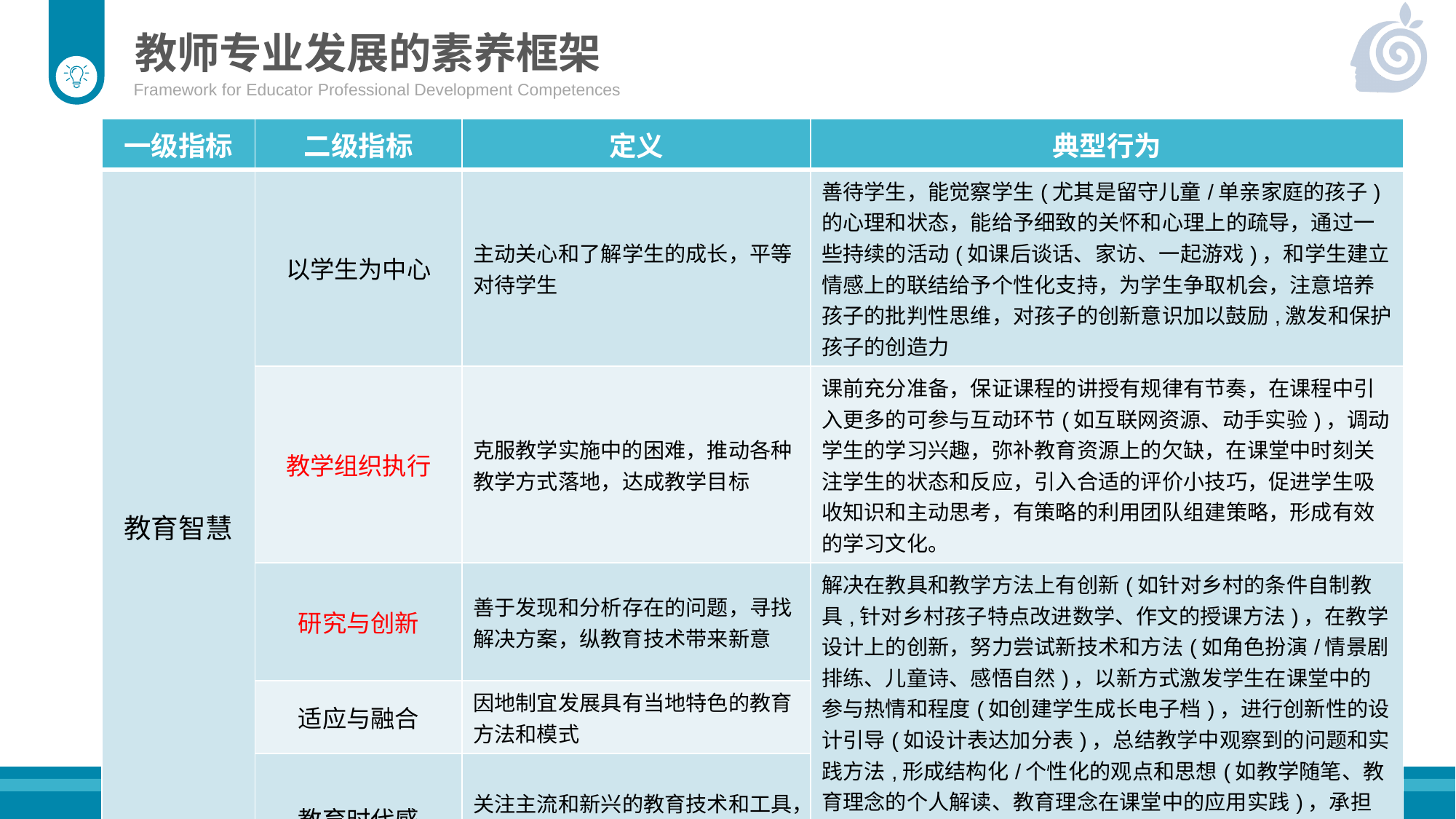

教师专业发展的素养框架
Framework for Educator Professional Development Competences
| 一级指标 | 二级指标 | 定义 | 典型行为 |
| --- | --- | --- | --- |
| 教育智慧 | 以学生为中心 | 主动关心和了解学生的成长，平等对待学生 | 善待学生，能觉察学生(尤其是留守儿童/单亲家庭的孩子)的心理和状态，能给予细致的关怀和心理上的疏导，通过一些持续的活动(如课后谈话、家访、一起游戏)，和学生建立情感上的联结给予个性化支持，为学生争取机会，注意培养孩子的批判性思维，对孩子的创新意识加以鼓励,激发和保护孩子的创造力 |
|  | 教学组织执行 | 克服教学实施中的困难，推动各种教学方式落地，达成教学目标 | 课前充分准备，保证课程的讲授有规律有节奏，在课程中引入更多的可参与互动环节(如互联网资源、动手实验)，调动学生的学习兴趣，弥补教育资源上的欠缺，在课堂中时刻关注学生的状态和反应，引入合适的评价小技巧，促进学生吸收知识和主动思考，有策略的利用团队组建策略，形成有效的学习文化。 |
|  | 研究与创新 | 善于发现和分析存在的问题，寻找解决方案，纵教育技术带来新意 | 解决在教具和教学方法上有创新(如针对乡村的条件自制教具,针对乡村孩子特点改进数学、作文的授课方法)，在教学设计上的创新，努力尝试新技术和方法(如角色扮演/情景剧排练、儿童诗、感悟自然)，以新方式激发学生在课堂中的参与热情和程度(如创建学生成长电子档)，进行创新性的设计引导(如设计表达加分表)，总结教学中观察到的问题和实践方法,形成结构化/个性化的观点和思想(如教学随笔、教育理念的个人解读、教育理念在课堂中的应用实践)，承担教研课题并在其中探索出一定成果(如综合实践课的设计、乡村教育专题研究)，积极承担讲座或者公开课活动。 |
|  | 适应与融合 | 因地制宜发展具有当地特色的教育方法和模式 |  |
|  | 教育时代感 | 关注主流和新兴的教育技术和工具，主动了解并应用到教学中去 |  |